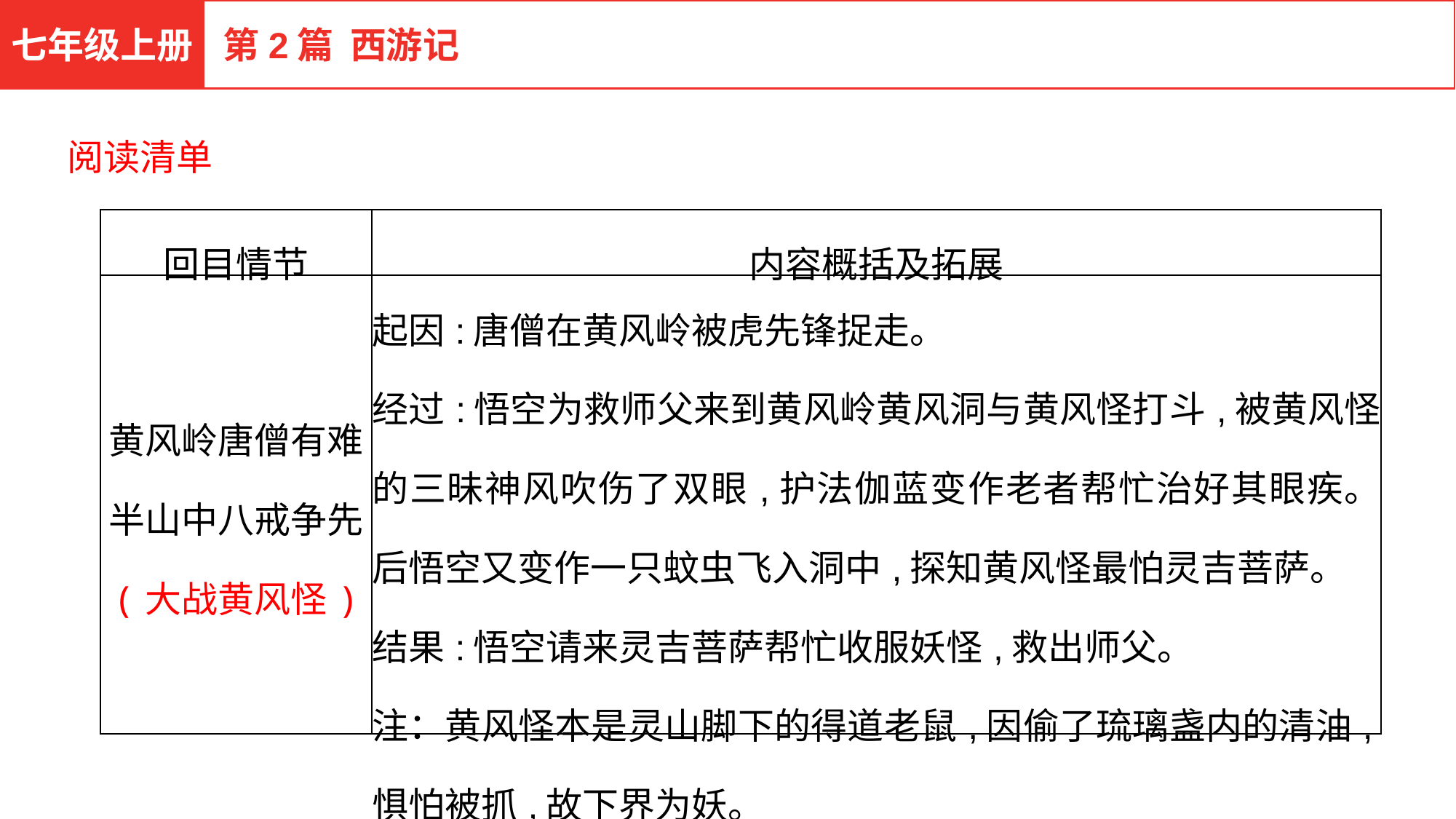

七年级上册
第2篇  西游记
阅读清单
| 回目情节 | 内容概括及拓展 |
| --- | --- |
| 黄风岭唐僧有难 半山中八戒争先 (大战黄风怪) | 起因:唐僧在黄风岭被虎先锋捉走。 经过:悟空为救师父来到黄风岭黄风洞与黄风怪打斗,被黄风怪的三昧神风吹伤了双眼,护法伽蓝变作老者帮忙治好其眼疾。后悟空又变作一只蚊虫飞入洞中,探知黄风怪最怕灵吉菩萨。 结果:悟空请来灵吉菩萨帮忙收服妖怪,救出师父。 注：黄风怪本是灵山脚下的得道老鼠,因偷了琉璃盏内的清油,惧怕被抓,故下界为妖。 |